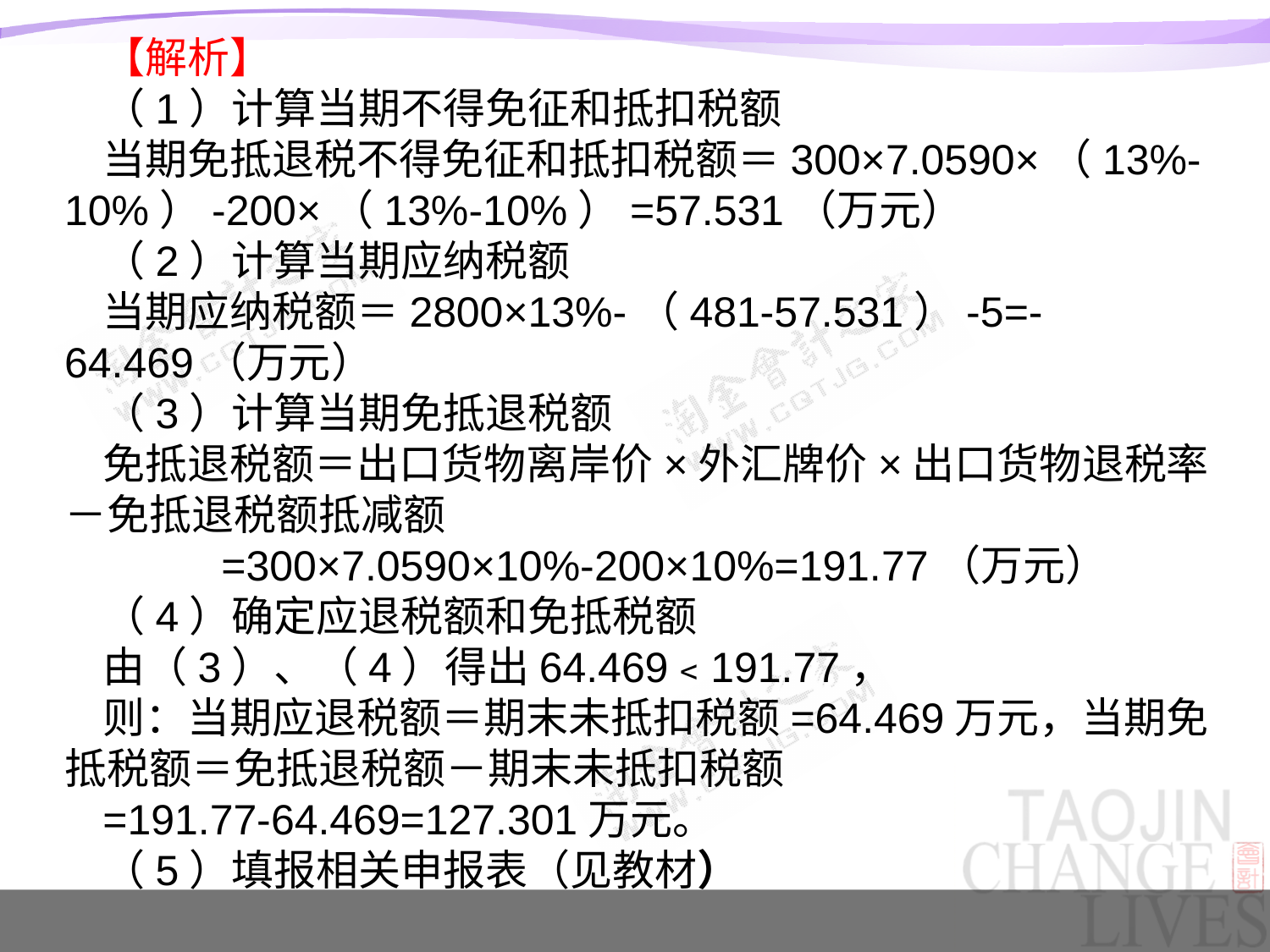

【解析】
（1）计算当期不得免征和抵扣税额
当期免抵退税不得免征和抵扣税额＝300×7.0590×（13%-10%）-200×（13%-10%）=57.531（万元）
（2）计算当期应纳税额
当期应纳税额＝2800×13%-（481-57.531）-5=-64.469（万元）
（3）计算当期免抵退税额
免抵退税额＝出口货物离岸价×外汇牌价×出口货物退税率－免抵退税额抵减额
          =300×7.0590×10%-200×10%=191.77（万元）
（4）确定应退税额和免抵税额
由（3）、（4）得出64.469﹤191.77，
则：当期应退税额＝期末未抵扣税额=64.469万元，当期免抵税额＝免抵退税额－期末未抵扣税额
=191.77-64.469=127.301万元。
（5）填报相关申报表（见教材）